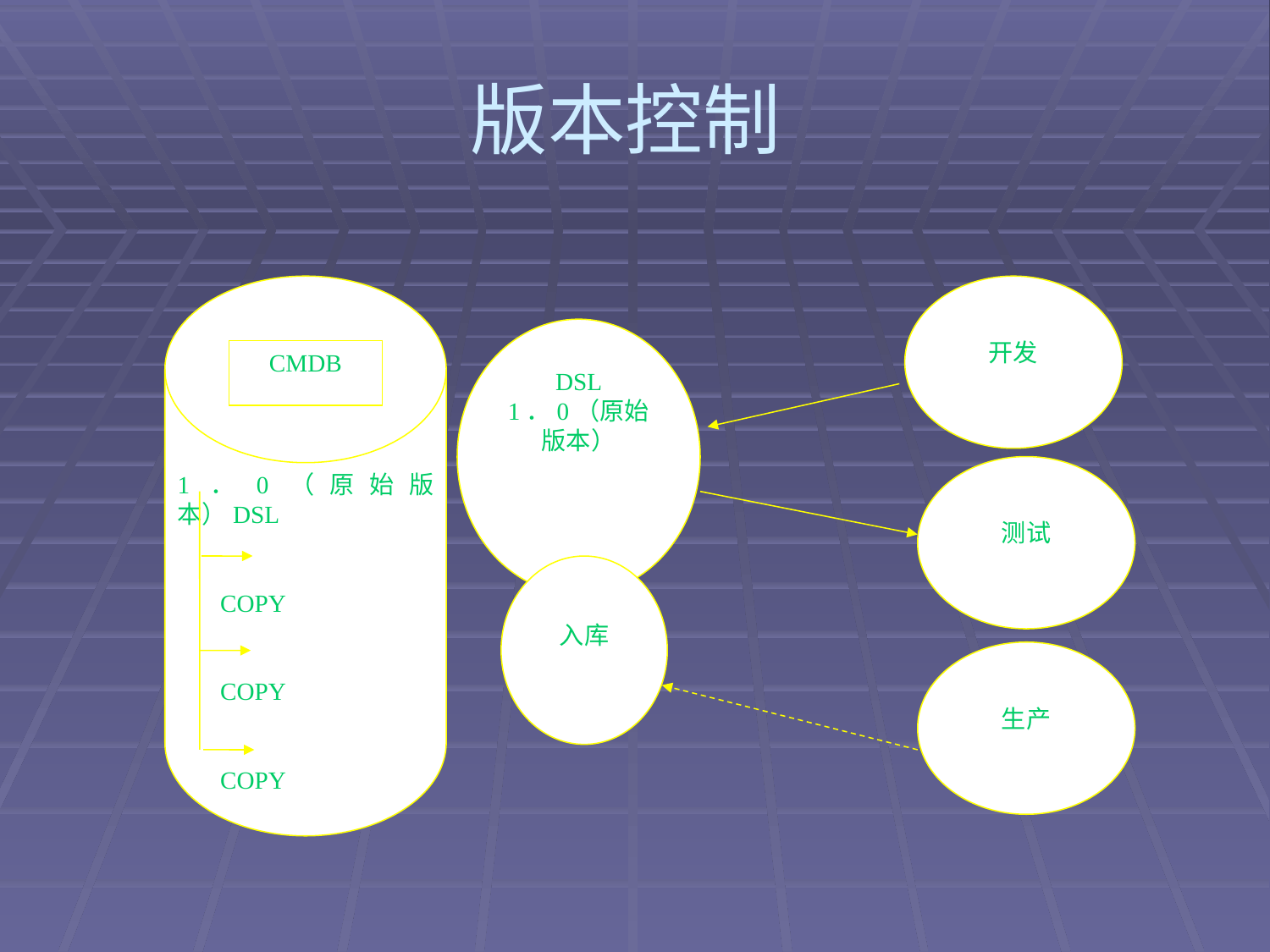

# 版本控制
1．0（原始版本）DSL

       COPY

       COPY

       COPY

开发
DSL
1．0（原始版本）
CMDB

测试

入库

生产